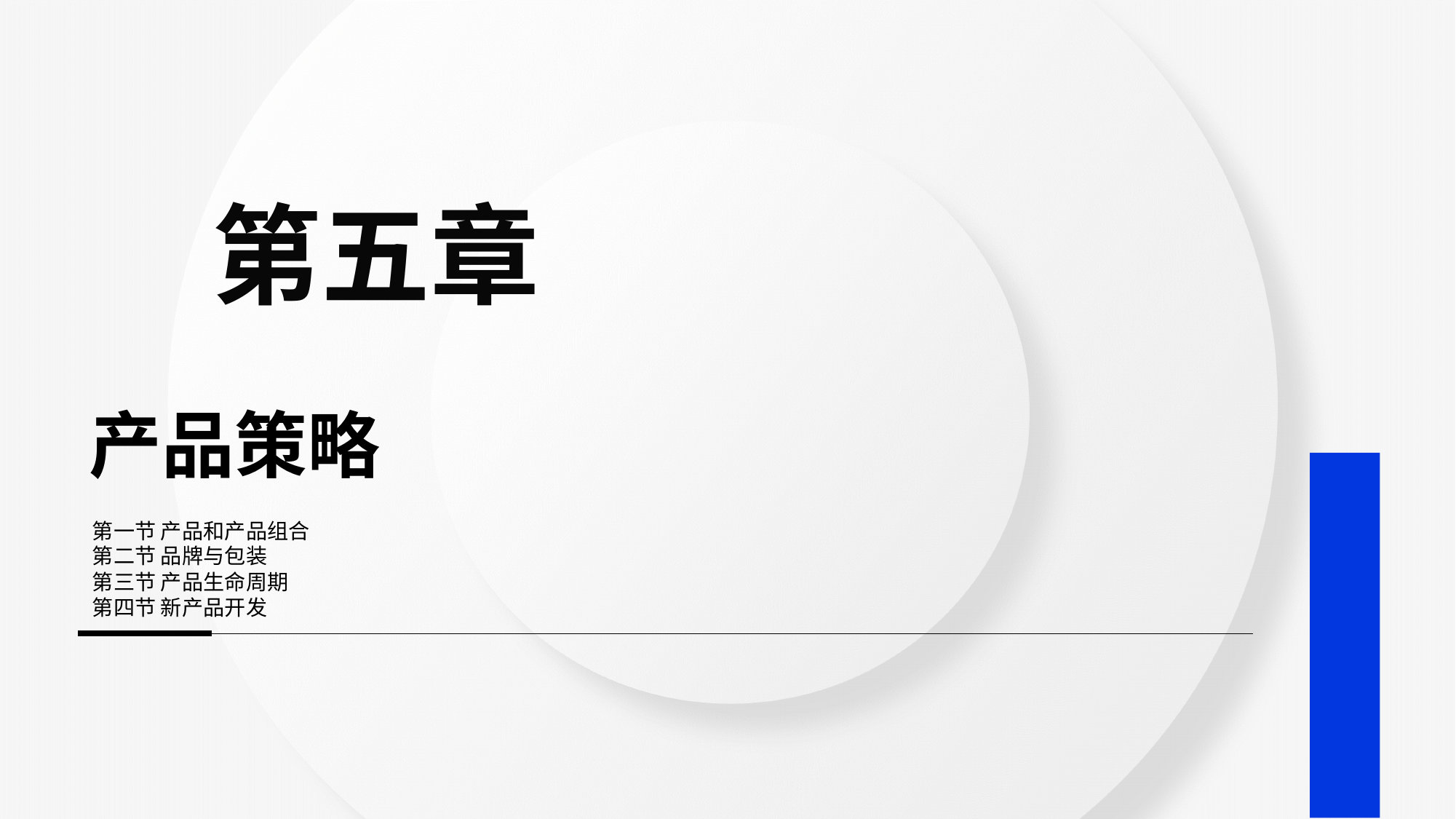

第五章
# 产品策略

第一节 产品和产品组合
第二节 品牌与包装
第三节 产品生命周期
第四节 新产品开发